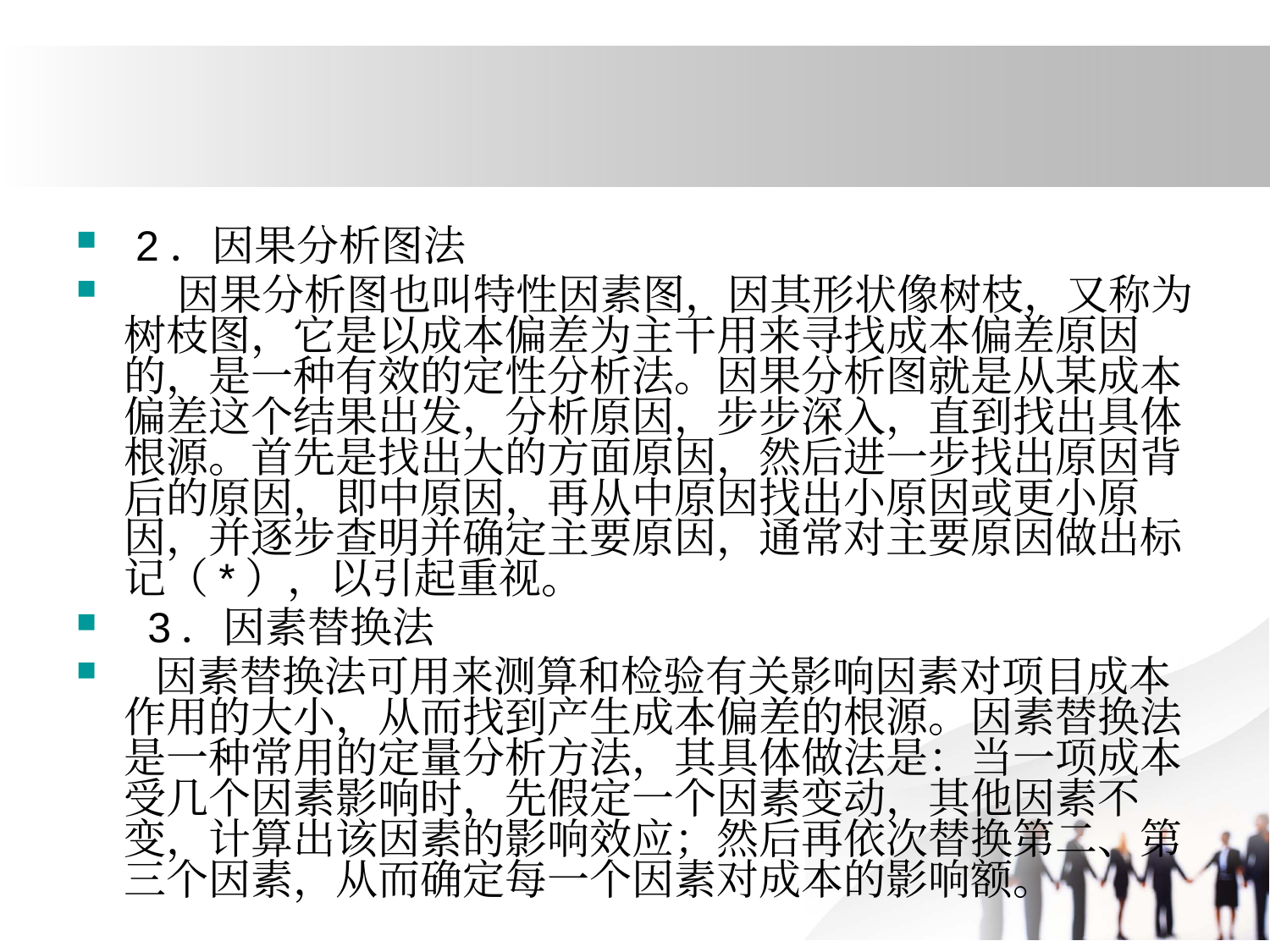

#
 2．因果分析图法
    因果分析图也叫特性因素图，因其形状像树枝，又称为树枝图，它是以成本偏差为主干用来寻找成本偏差原因的，是一种有效的定性分析法。因果分析图就是从某成本偏差这个结果出发，分析原因，步步深入，直到找出具体根源。首先是找出大的方面原因，然后进一步找出原因背后的原因，即中原因，再从中原因找出小原因或更小原因，并逐步查明并确定主要原因，通常对主要原因做出标记（*），以引起重视。
  3．因素替换法
  因素替换法可用来测算和检验有关影响因素对项目成本作用的大小，从而找到产生成本偏差的根源。因素替换法是一种常用的定量分析方法，其具体做法是：当一项成本受几个因素影响时，先假定一个因素变动，其他因素不变，计算出该因素的影响效应；然后再依次替换第二、第三个因素，从而确定每一个因素对成本的影响额。